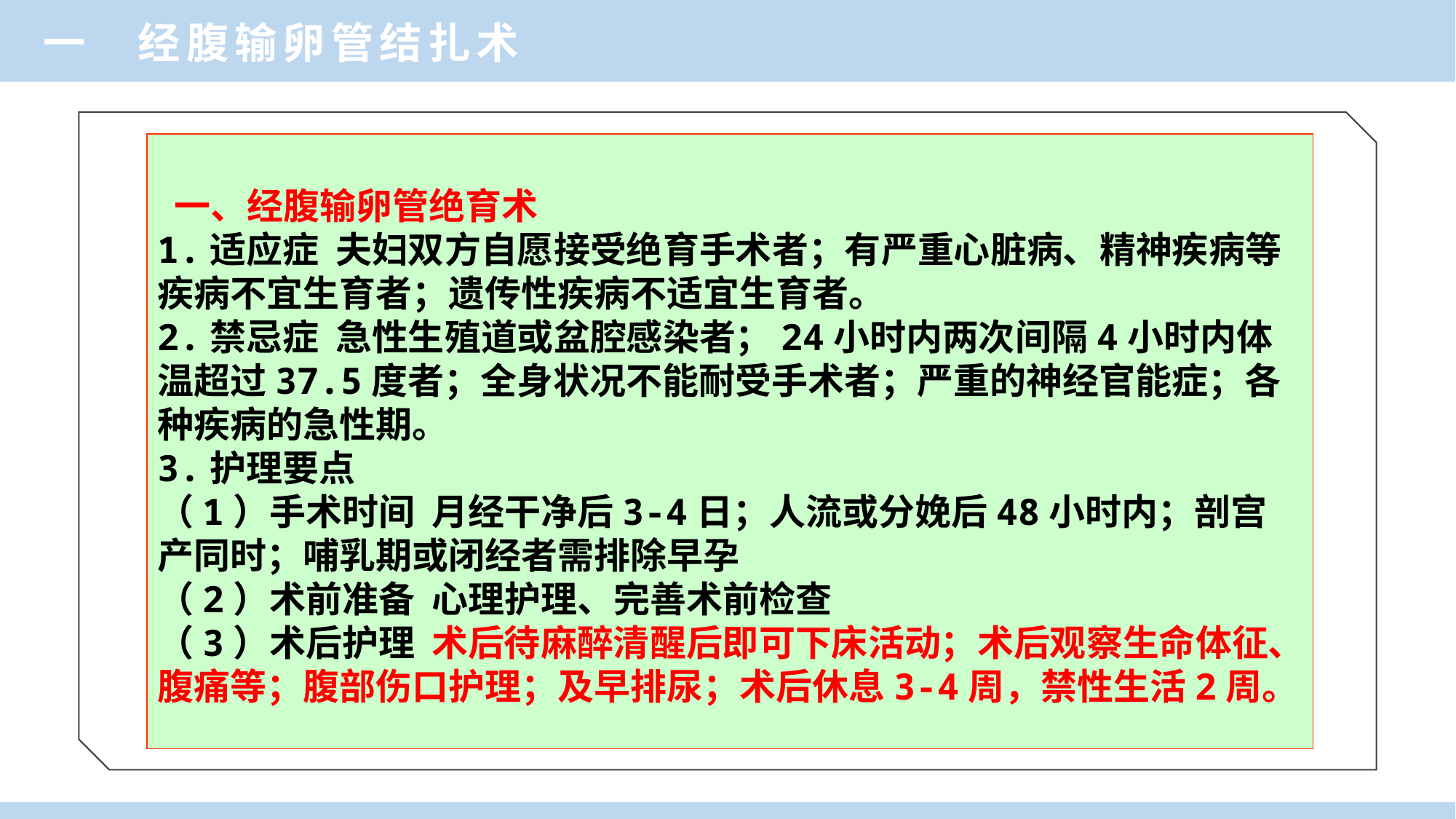

一   经腹输卵管结扎术

 一、经腹输卵管绝育术
1.适应症  夫妇双方自愿接受绝育手术者；有严重心脏病、精神疾病等疾病不宜生育者；遗传性疾病不适宜生育者。
2.禁忌症  急性生殖道或盆腔感染者；24小时内两次间隔4小时内体温超过37.5度者；全身状况不能耐受手术者；严重的神经官能症；各种疾病的急性期。
3.护理要点
（1）手术时间  月经干净后3-4日；人流或分娩后48小时内；剖宫产同时；哺乳期或闭经者需排除早孕
（2）术前准备  心理护理、完善术前检查
（3）术后护理  术后待麻醉清醒后即可下床活动；术后观察生命体征、腹痛等；腹部伤口护理；及早排尿；术后休息3-4周，禁性生活2周。